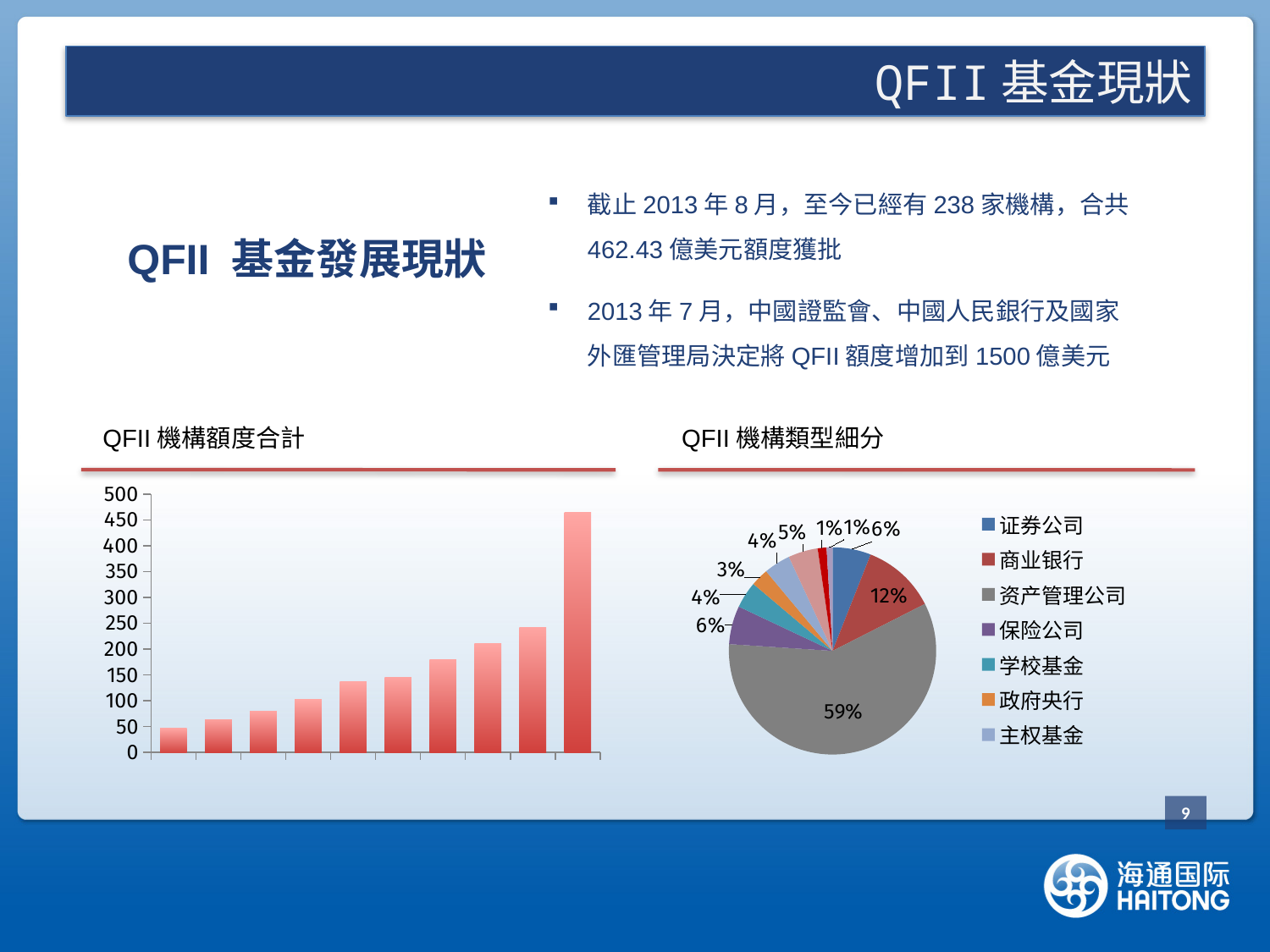

QFII基金現狀
截止2013年8月，至今已經有238家機構，合共462.43億美元額度獲批
2013年7月，中國證監會、中國人民銀行及國家外匯管理局決定將QFII額度增加到1500億美元
QFII 基金發展現狀
QFII機構額度合計

### Chart

| Category | QFII机构额度合计（亿美元） |
|---|---|
| 2003 | 46.55 |
| 2004 | 63.05 |
| 2005 | 80.05 |
| 2006 | 102.25 |
| 2007 | 136.25 |
| 2008 | 145.75 |
| 2009 | 179.73 |
| 2010 | 211.0 |
| 2011 | 241.5 |
| 2013 | 464.429999999999 |
QFII機構類型細分

### Chart

| Category | QFII  |
|---|---|
| 证券公司 | 0.059907834101382514 |
| 商业银行 | 0.1152073732718898 |
| 资产管理公司 | 0.5852534562211986 |
| 保险公司 | 0.059907834101382514 |
| 学校基金 | 0.041474654377880185 |
| 政府央行 | 0.02764976958525365 |
| 主权基金 | 0.041474654377880185 |
| 养老金 | 0.04608294930875576 |
| 私人银行 | 0.013824884792626783 |
| 其他 | 0.009216589861751152 |